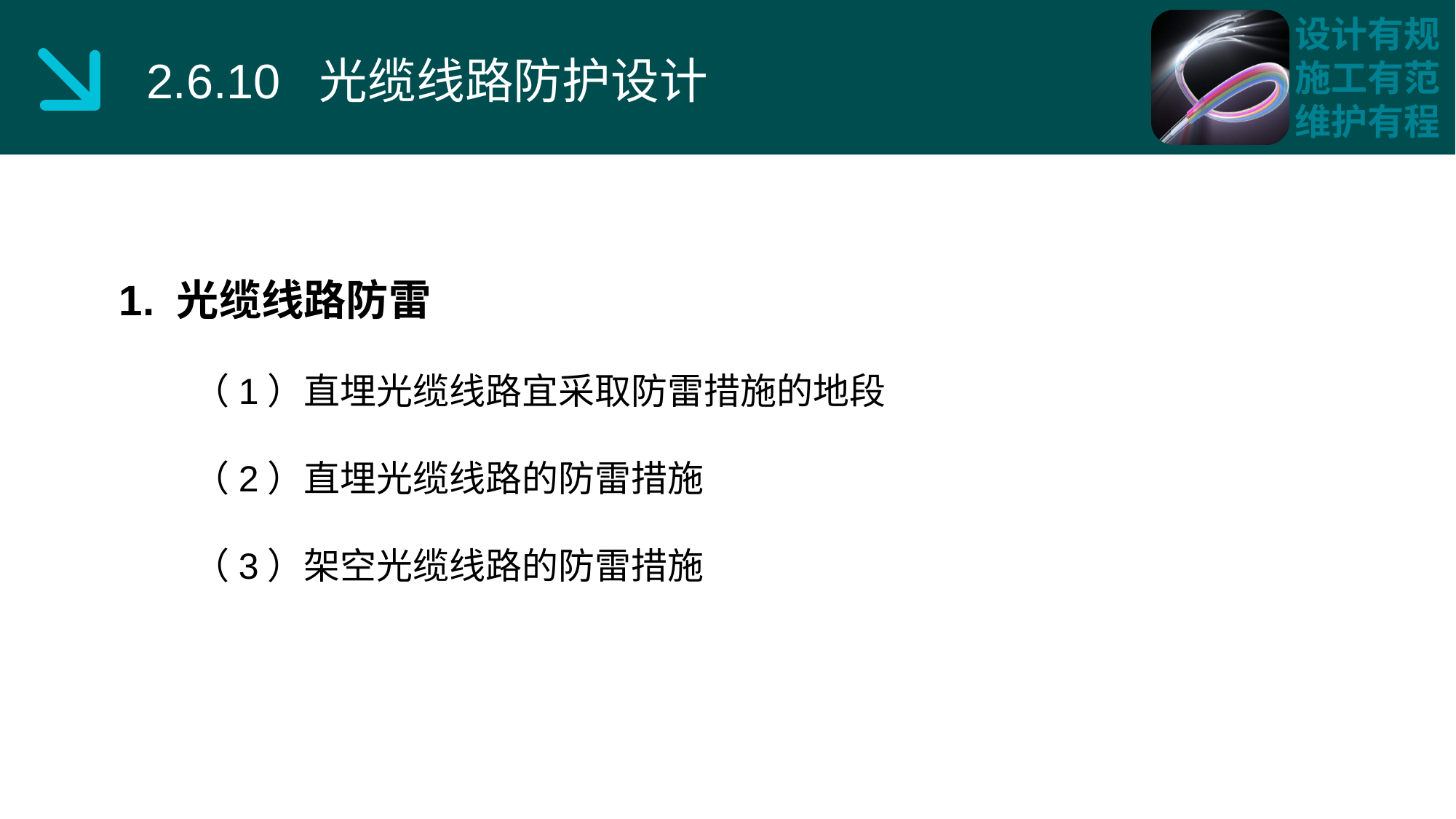

2.6.10  光缆线路防护设计

1. 光缆线路防雷

        （1）直埋光缆线路宜采取防雷措施的地段

        （2）直埋光缆线路的防雷措施

        （3）架空光缆线路的防雷措施